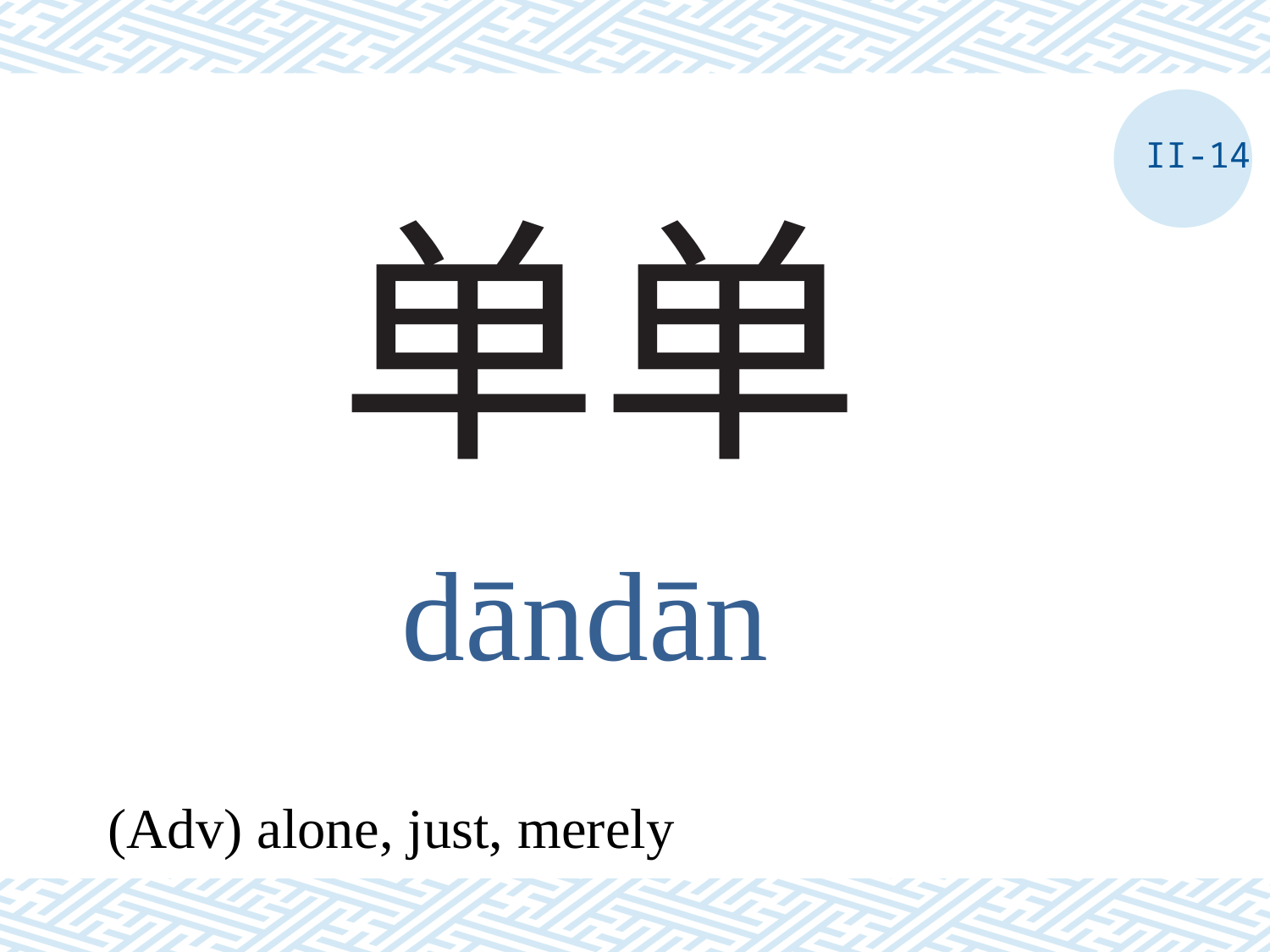

II-14

# 单单
dāndān
(Adv) alone, just, merely